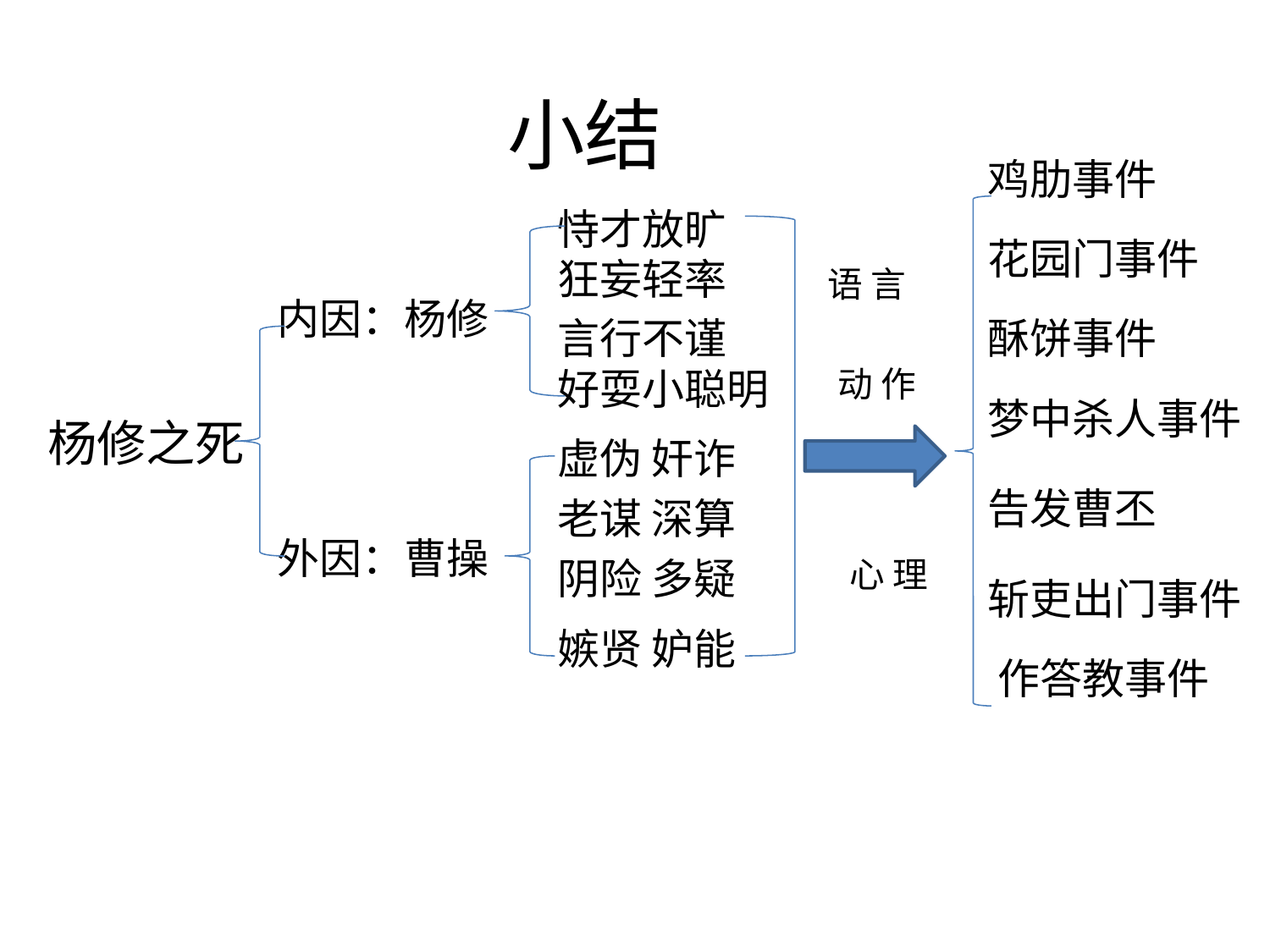

# 小结
鸡肋事件
恃才放旷

花园门事件
狂妄轻率
语 言
内因：杨修
言行不谨
酥饼事件

好耍小聪明
动 作
梦中杀人事件
杨修之死
虚伪 奸诈

告发曹丕
老谋 深算
外因：曹操

阴险 多疑
   心 理
斩吏出门事件
嫉贤 妒能
作答教事件